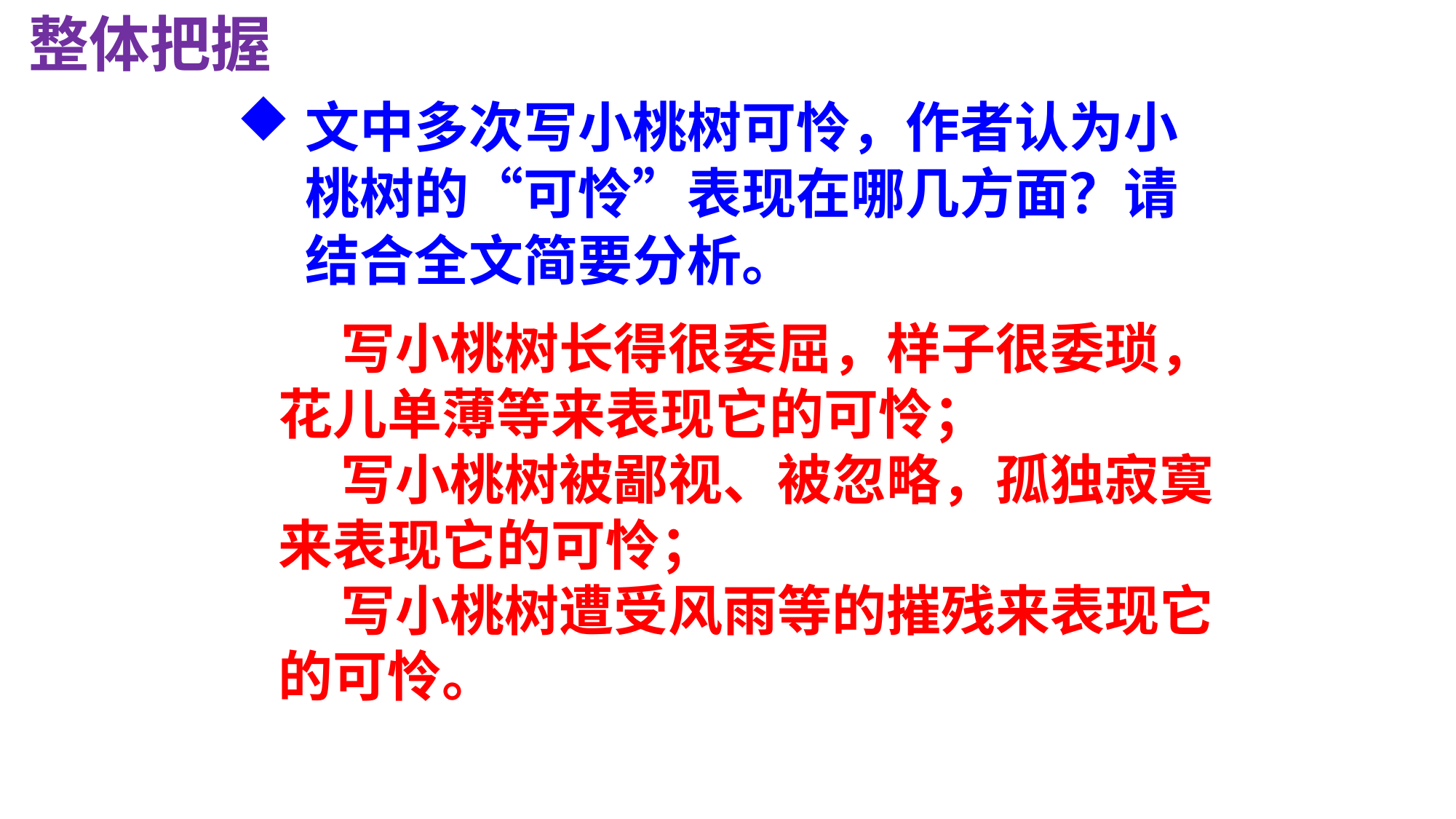

整体把握
文中多次写小桃树可怜，作者认为小桃树的“可怜”表现在哪几方面？请结合全文简要分析。
    写小桃树长得很委屈，样子很委琐，花儿单薄等来表现它的可怜；
    写小桃树被鄙视、被忽略，孤独寂寞来表现它的可怜；
    写小桃树遭受风雨等的摧残来表现它的可怜。